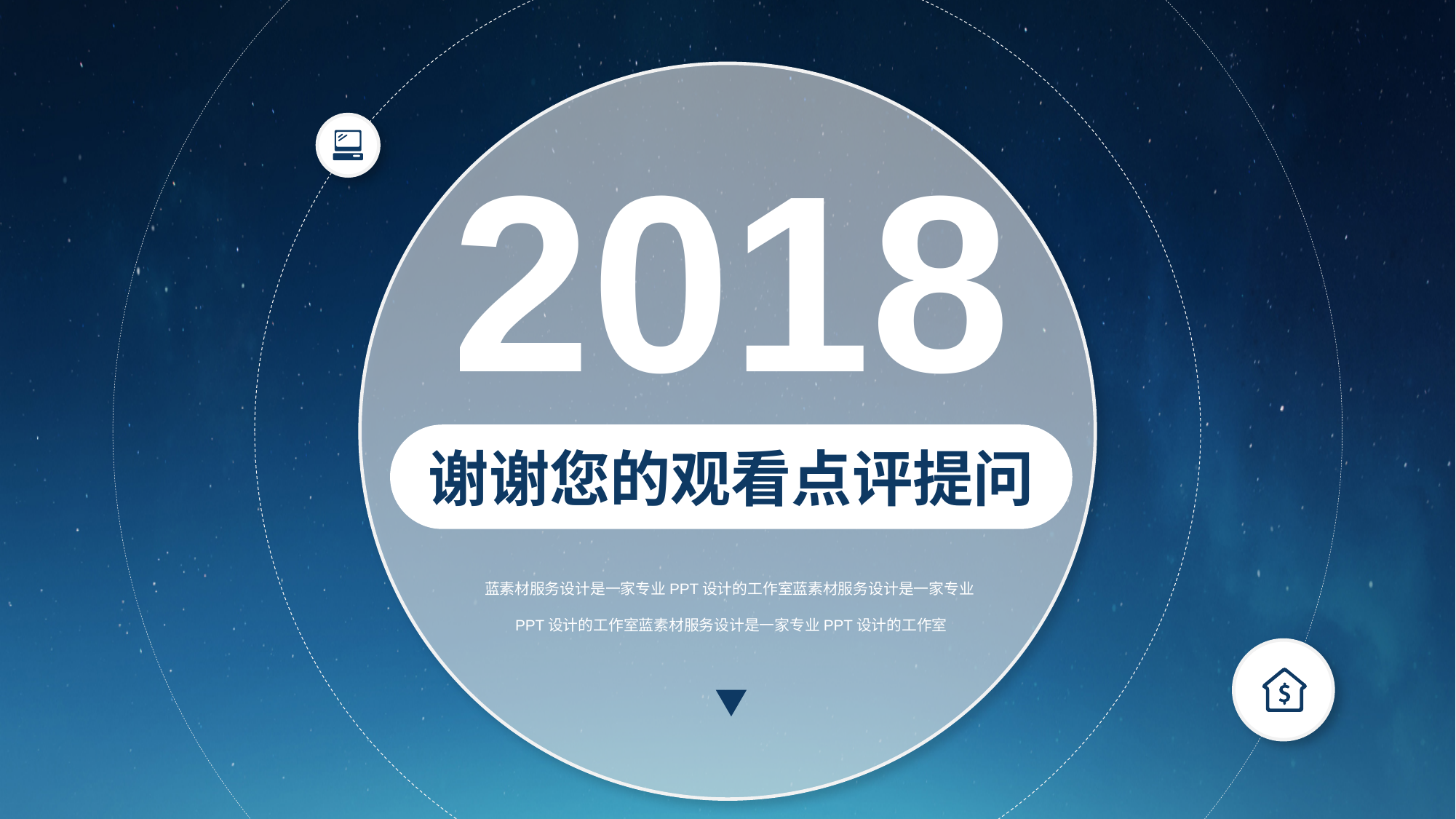

2018
谢谢您的观看点评提问
蓝素材服务设计是一家专业PPT设计的工作室蓝素材服务设计是一家专业PPT设计的工作室蓝素材服务设计是一家专业PPT设计的工作室